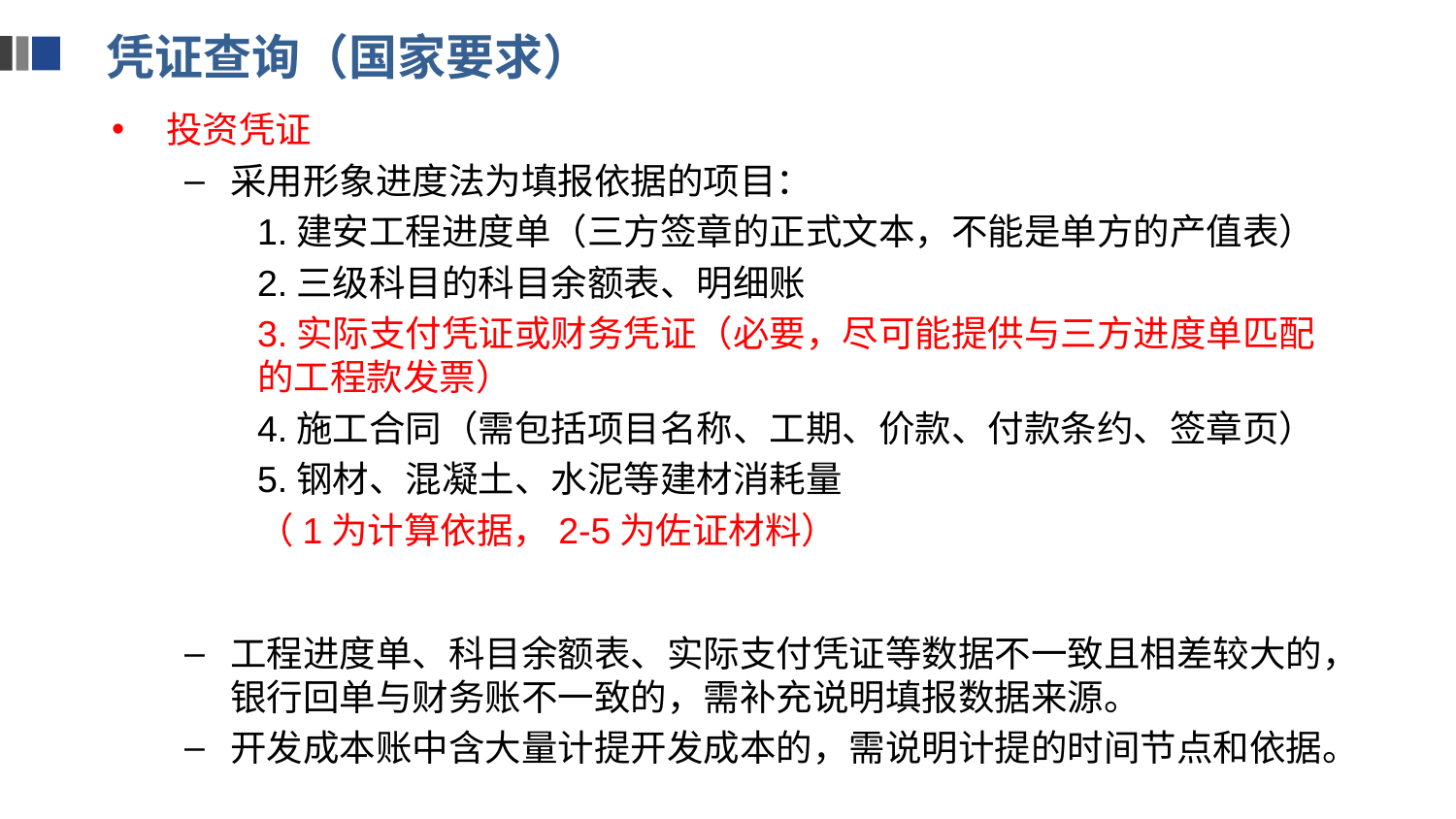

凭证查询（国家要求）

投资凭证
采用形象进度法为填报依据的项目：
1.建安工程进度单（三方签章的正式文本，不能是单方的产值表）
2.三级科目的科目余额表、明细账
3.实际支付凭证或财务凭证（必要，尽可能提供与三方进度单匹配的工程款发票）
4.施工合同（需包括项目名称、工期、价款、付款条约、签章页）
5.钢材、混凝土、水泥等建材消耗量
（1为计算依据，2-5为佐证材料）

工程进度单、科目余额表、实际支付凭证等数据不一致且相差较大的，银行回单与财务账不一致的，需补充说明填报数据来源。
开发成本账中含大量计提开发成本的，需说明计提的时间节点和依据。